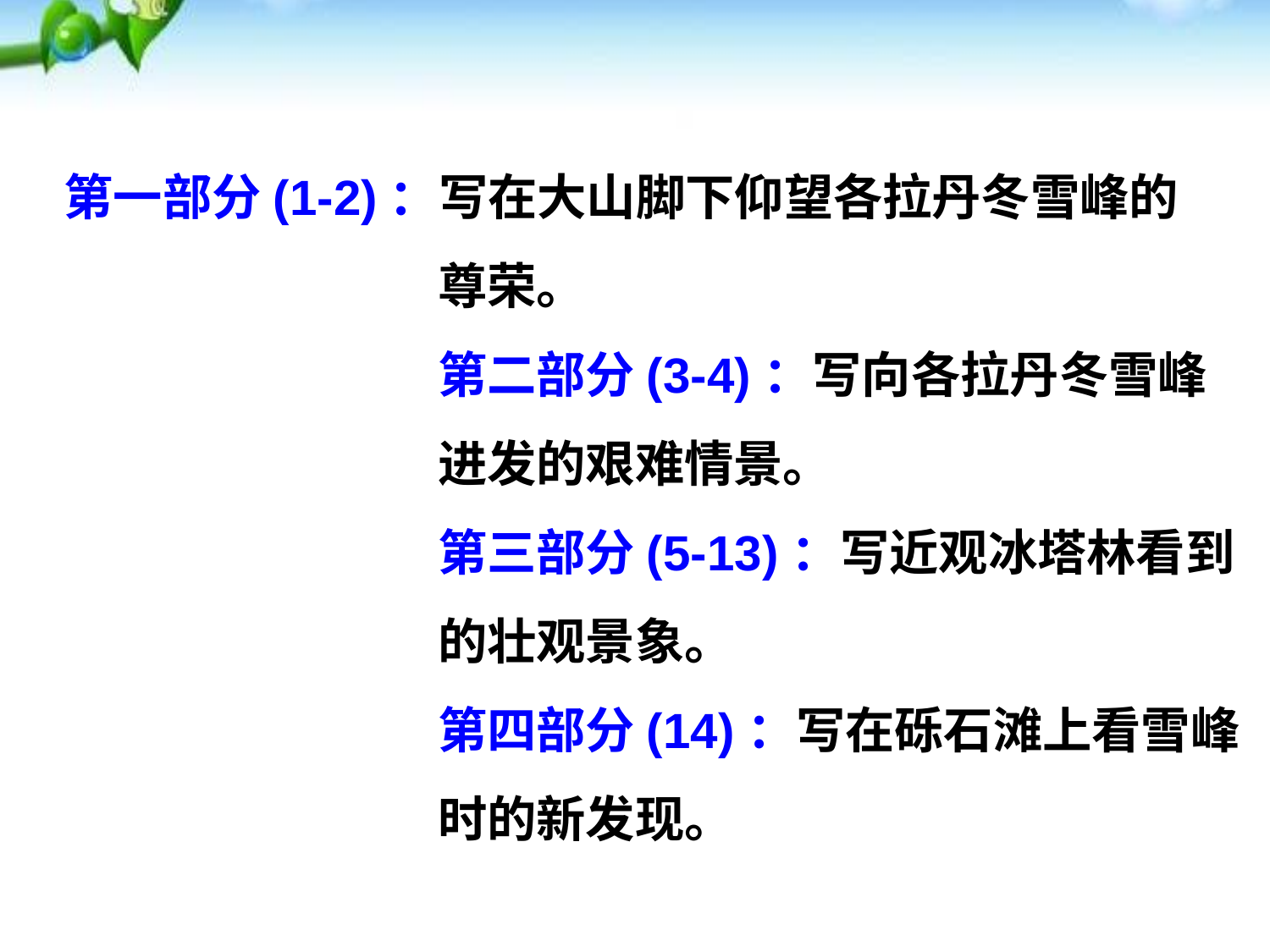

第一部分(1-2)：写在大山脚下仰望各拉丹冬雪峰的
尊荣。
第二部分(3-4)：写向各拉丹冬雪峰进发的艰难情景。
第三部分(5-13)：写近观冰塔林看到的壮观景象。
第四部分(14)：写在砾石滩上看雪峰时的新发现。